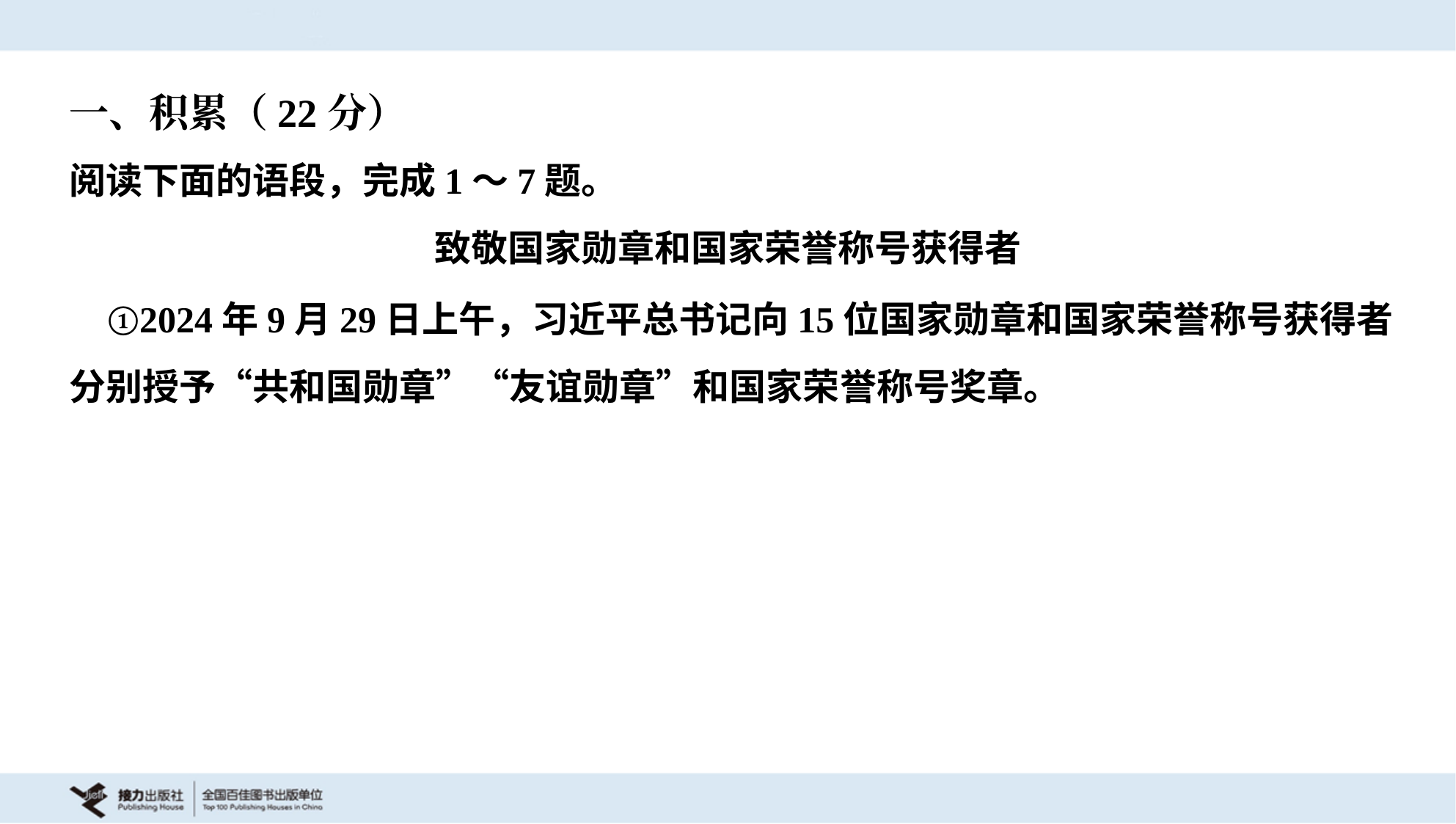

一、积累（22分）
阅读下面的语段，完成1～7题。
致敬国家勋章和国家荣誉称号获得者
    ①2024年9月29日上午，习近平总书记向15位国家勋章和国家荣誉称号获得者
分别授予“共和国勋章”“友谊勋章”和国家荣誉称号奖章。